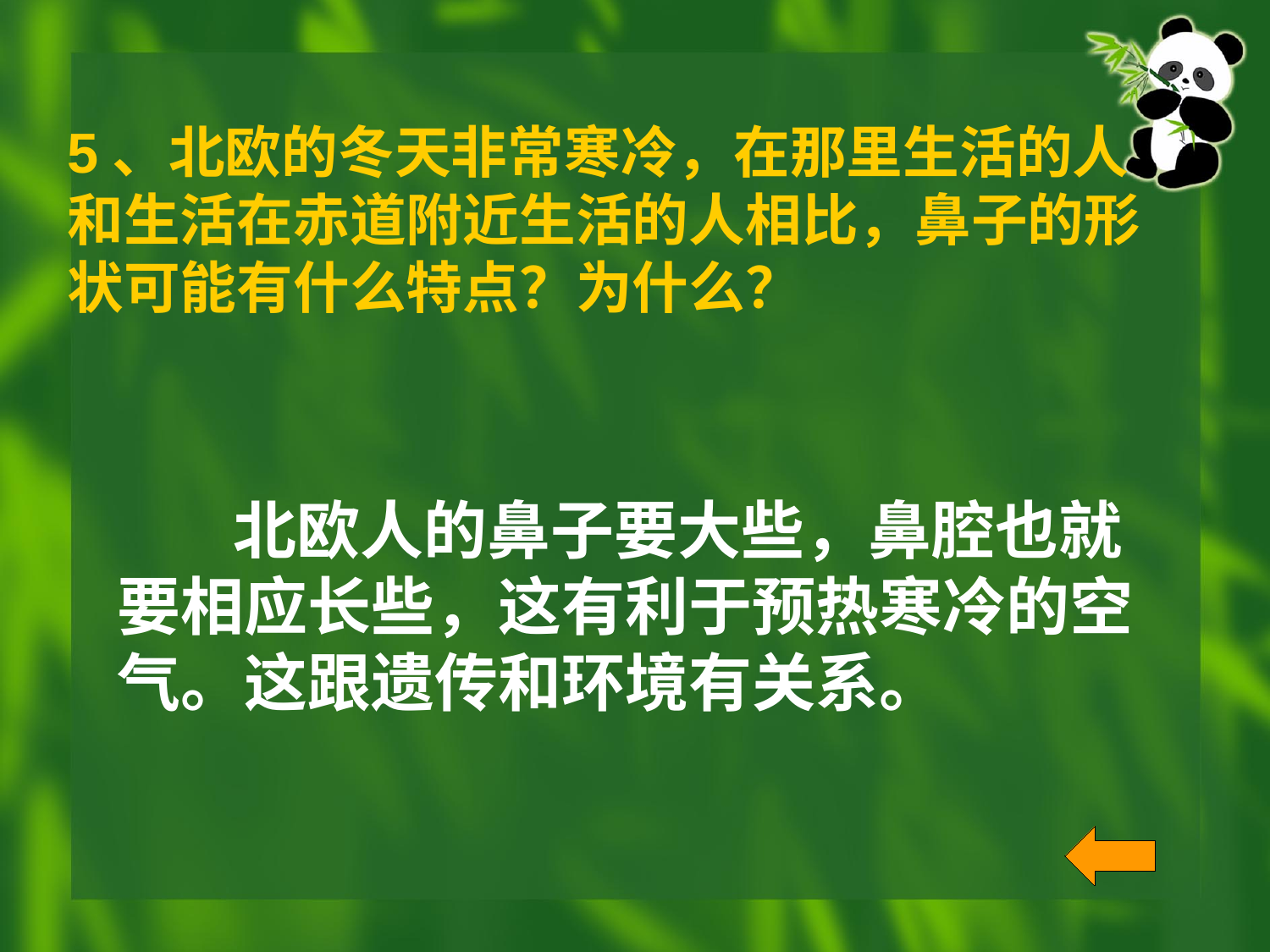

5、北欧的冬天非常寒冷，在那里生活的人和生活在赤道附近生活的人相比，鼻子的形状可能有什么特点？为什么？
       北欧人的鼻子要大些，鼻腔也就要相应长些，这有利于预热寒冷的空气。这跟遗传和环境有关系。